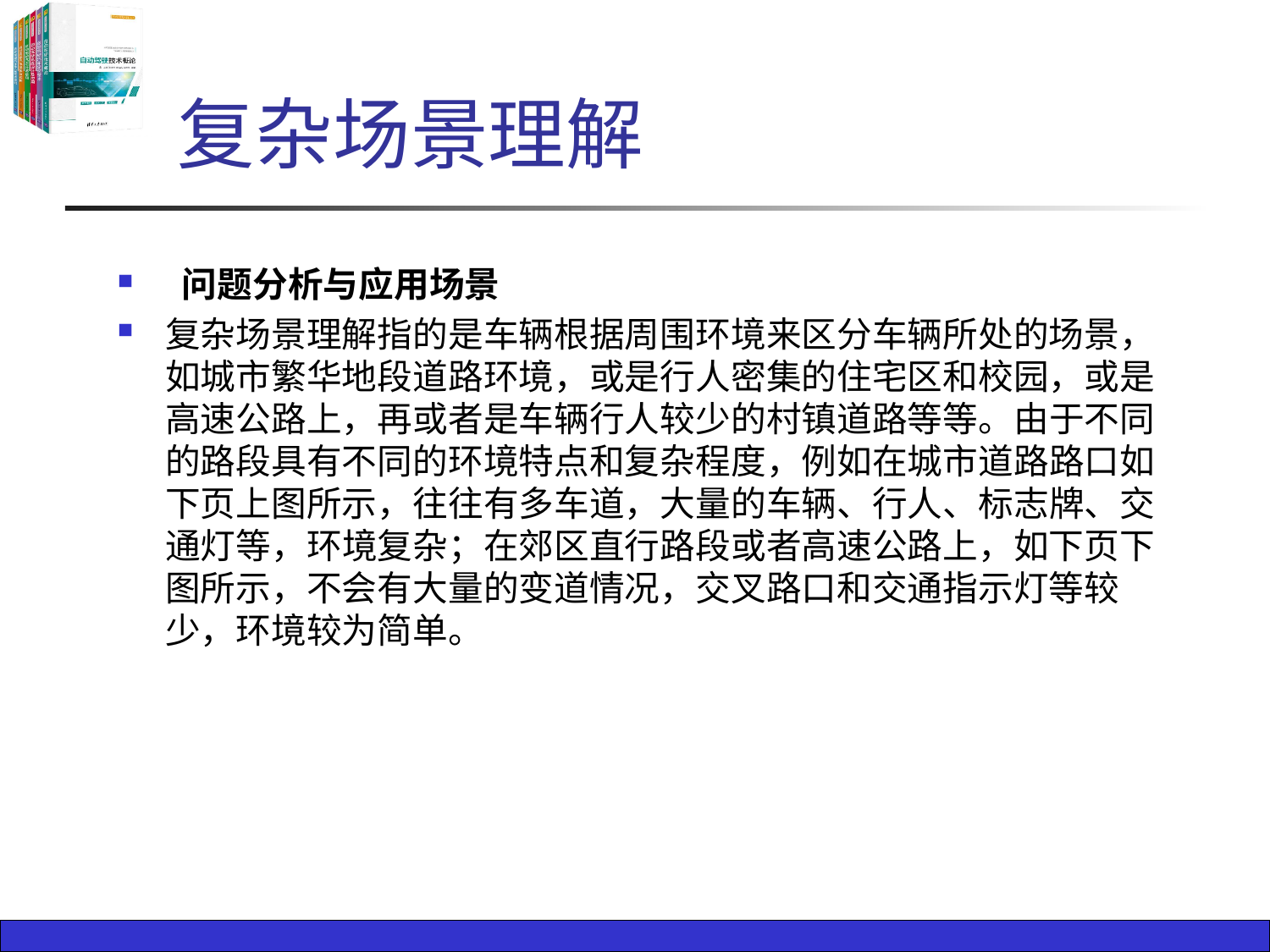

# 复杂场景理解
 问题分析与应用场景
复杂场景理解指的是车辆根据周围环境来区分车辆所处的场景，如城市繁华地段道路环境，或是行人密集的住宅区和校园，或是高速公路上，再或者是车辆行人较少的村镇道路等等。由于不同的路段具有不同的环境特点和复杂程度，例如在城市道路路口如下页上图所示，往往有多车道，大量的车辆、行人、标志牌、交通灯等，环境复杂；在郊区直行路段或者高速公路上，如下页下图所示，不会有大量的变道情况，交叉路口和交通指示灯等较少，环境较为简单。